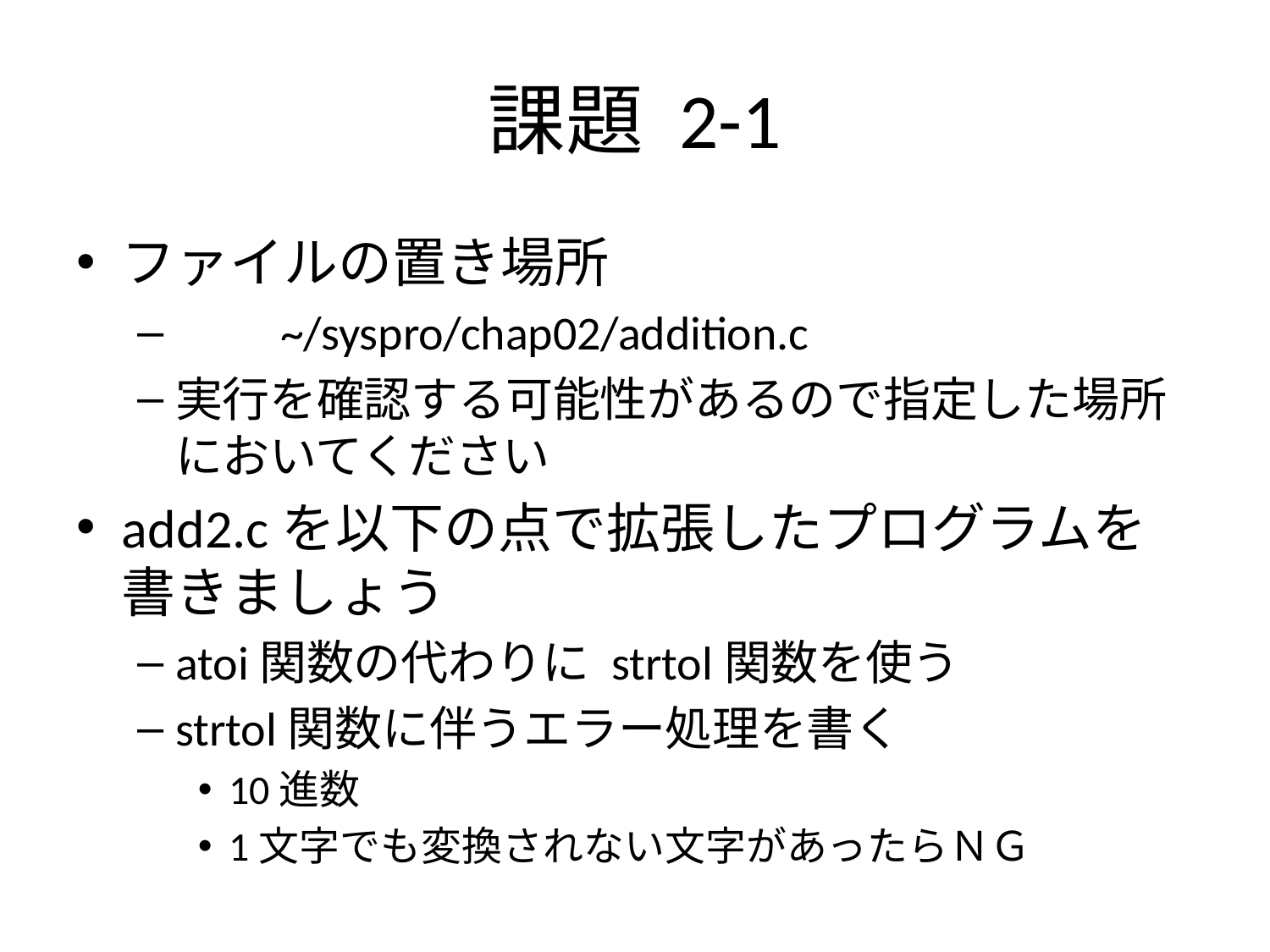

# 課題 2-1
ファイルの置き場所
　　~/syspro/chap02/addition.c
実行を確認する可能性があるので指定した場所においてください
add2.cを以下の点で拡張したプログラムを書きましょう
atoi関数の代わりに strtol関数を使う
strtol関数に伴うエラー処理を書く
10進数
1文字でも変換されない文字があったらＮＧ